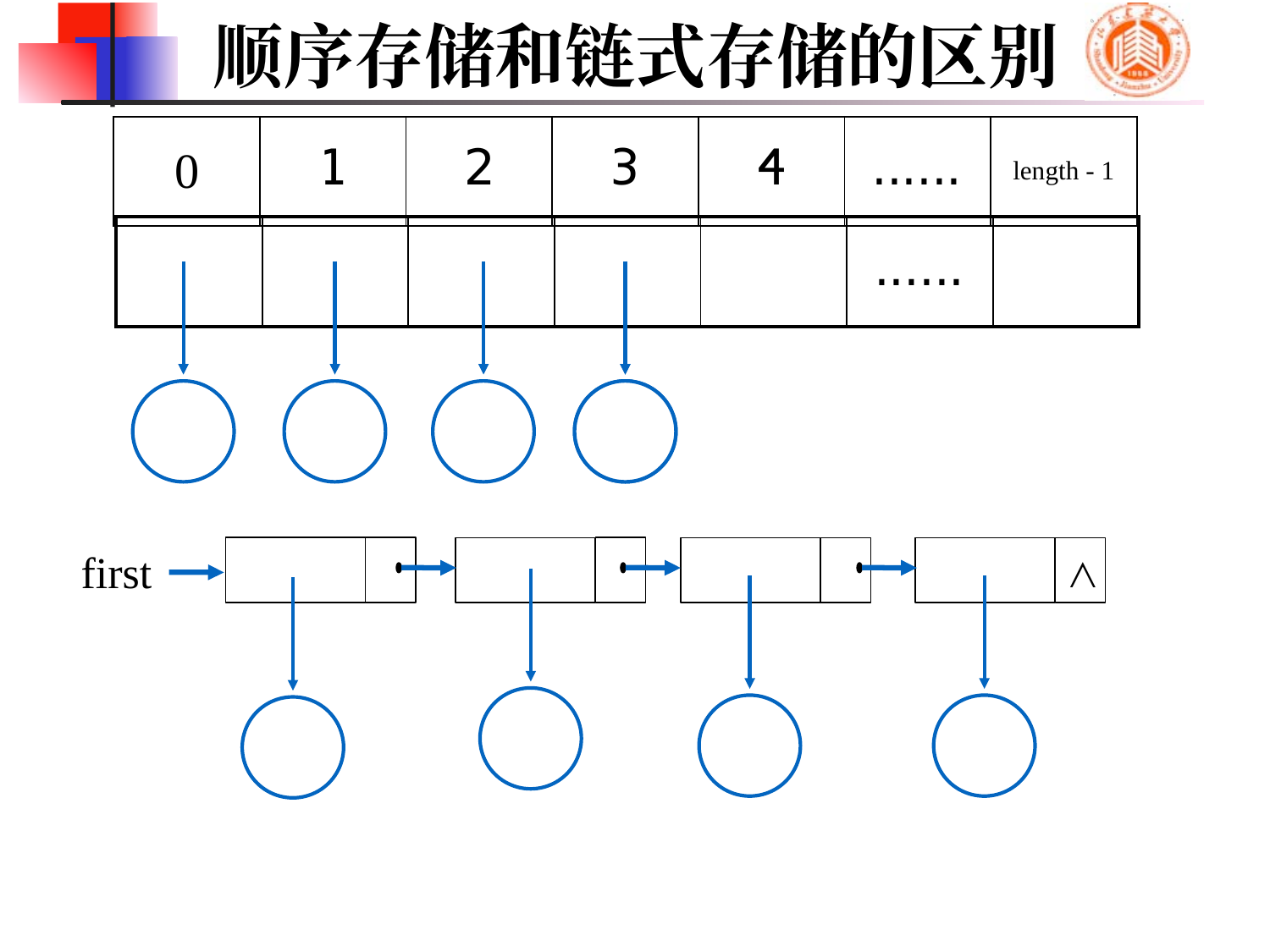

# 顺序存储和链式存储的区别
| 0 | 1 | 2 | 3 | 4 | ...... | length - 1 |
| --- | --- | --- | --- | --- | --- | --- |
|  |  |  |  |  | ...... |  |
| --- | --- | --- | --- | --- | --- | --- |

first
∧